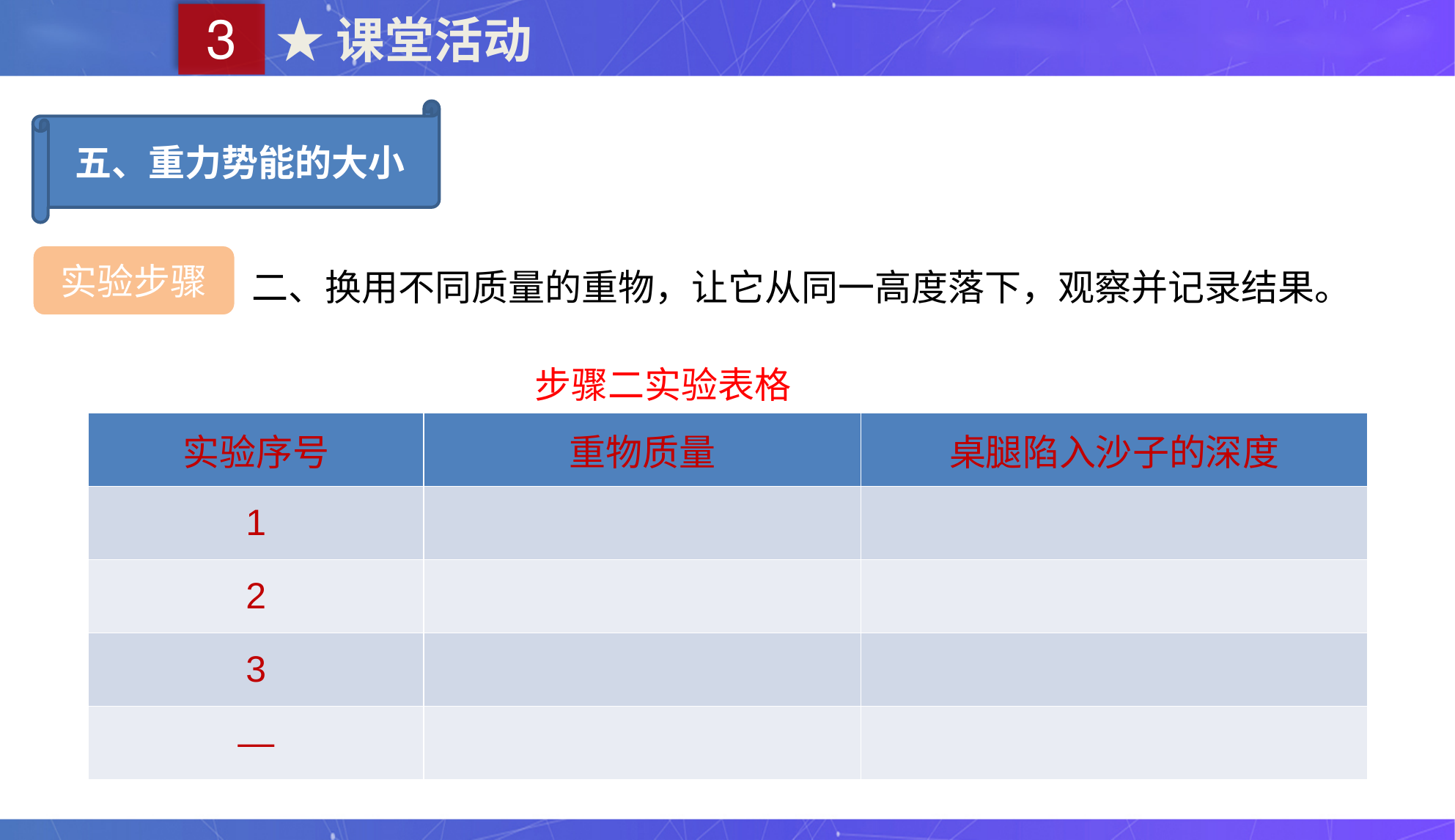

3
★课堂活动
五、重力势能的大小
二、换用不同质量的重物，让它从同一高度落下，观察并记录结果。
实验步骤
步骤二实验表格
| 实验序号 | 重物质量 | 桌腿陷入沙子的深度 |
| --- | --- | --- |
| 1 |  |  |
| 2 |  |  |
| 3 |  |  |
| — |  |  |